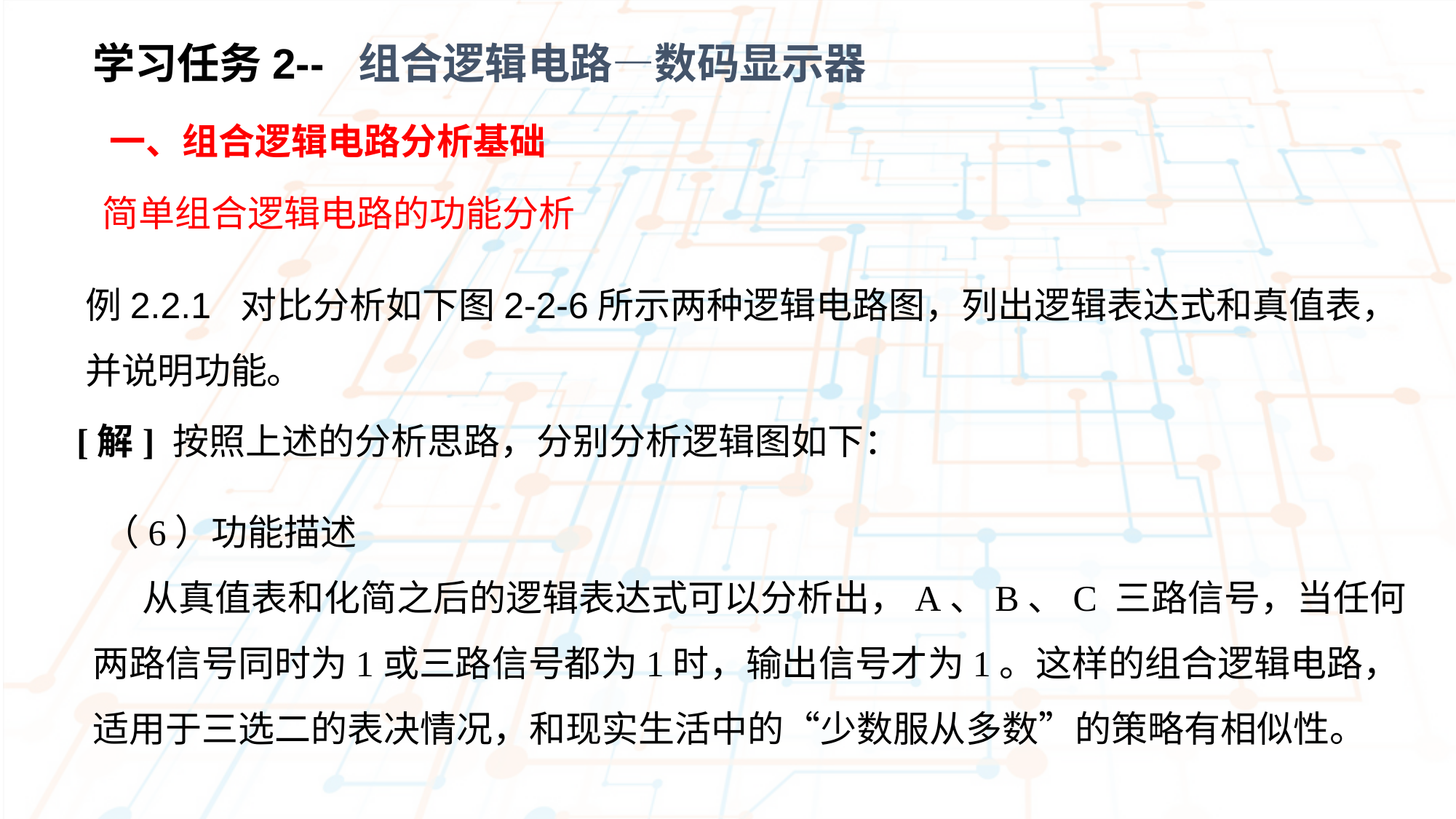

学习任务2--  组合逻辑电路—数码显示器
 一、组合逻辑电路分析基础

简单组合逻辑电路的功能分析
例2.2.1  对比分析如下图2-2-6所示两种逻辑电路图，列出逻辑表达式和真值表，并说明功能。
[解] 按照上述的分析思路，分别分析逻辑图如下：
  （6）功能描述     从真值表和化简之后的逻辑表达式可以分析出，A、B、C 三路信号，当任何两路信号同时为1或三路信号都为1时，输出信号才为1。这样的组合逻辑电路，适用于三选二的表决情况，和现实生活中的“少数服从多数”的策略有相似性。